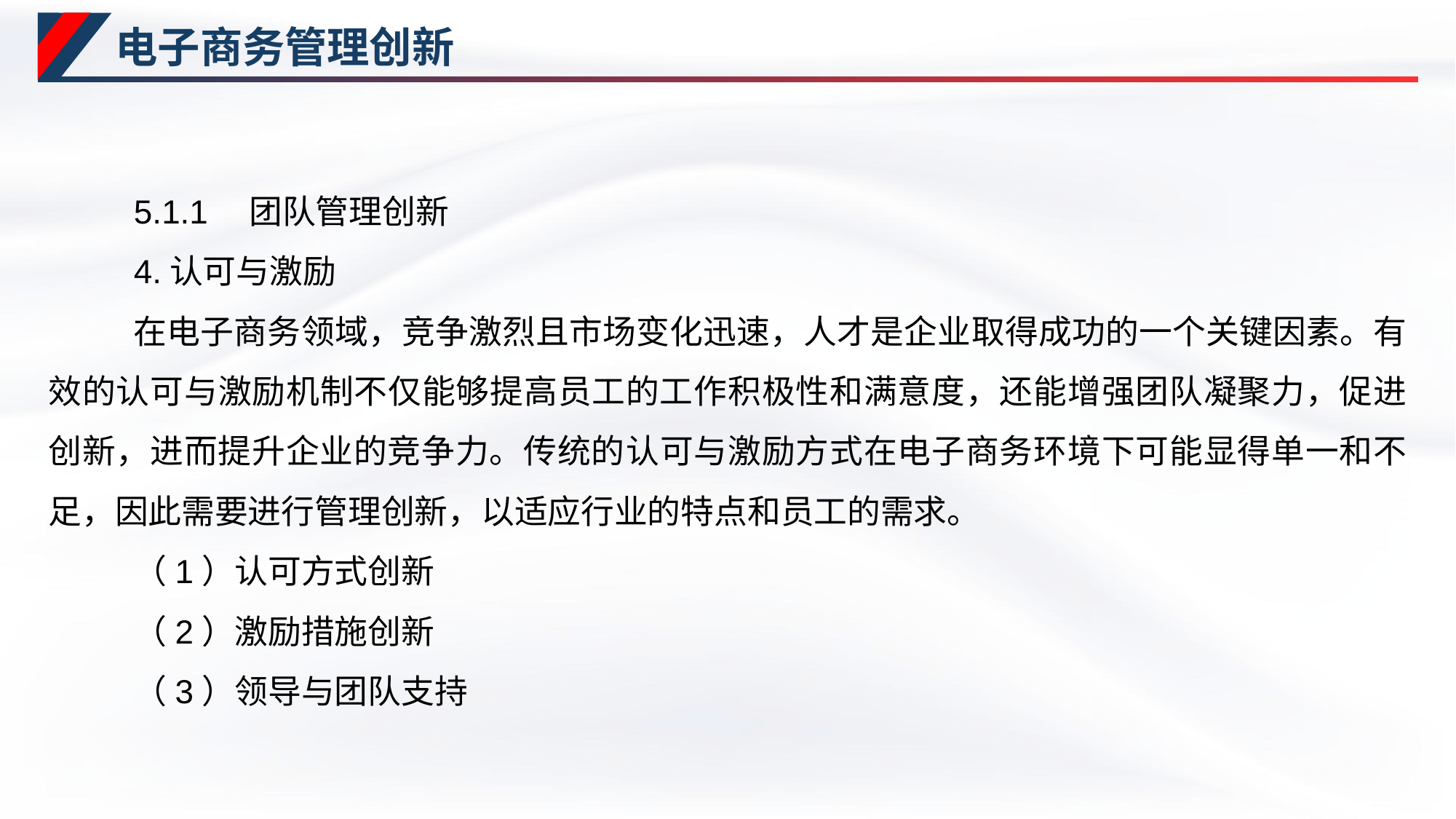

# 电子商务管理创新
5.1.1　团队管理创新
4.认可与激励
在电子商务领域，竞争激烈且市场变化迅速，人才是企业取得成功的一个关键因素。有效的认可与激励机制不仅能够提高员工的工作积极性和满意度，还能增强团队凝聚力，促进创新，进而提升企业的竞争力。传统的认可与激励方式在电子商务环境下可能显得单一和不足，因此需要进行管理创新，以适应行业的特点和员工的需求。
（1）认可方式创新
（2）激励措施创新
（3）领导与团队支持